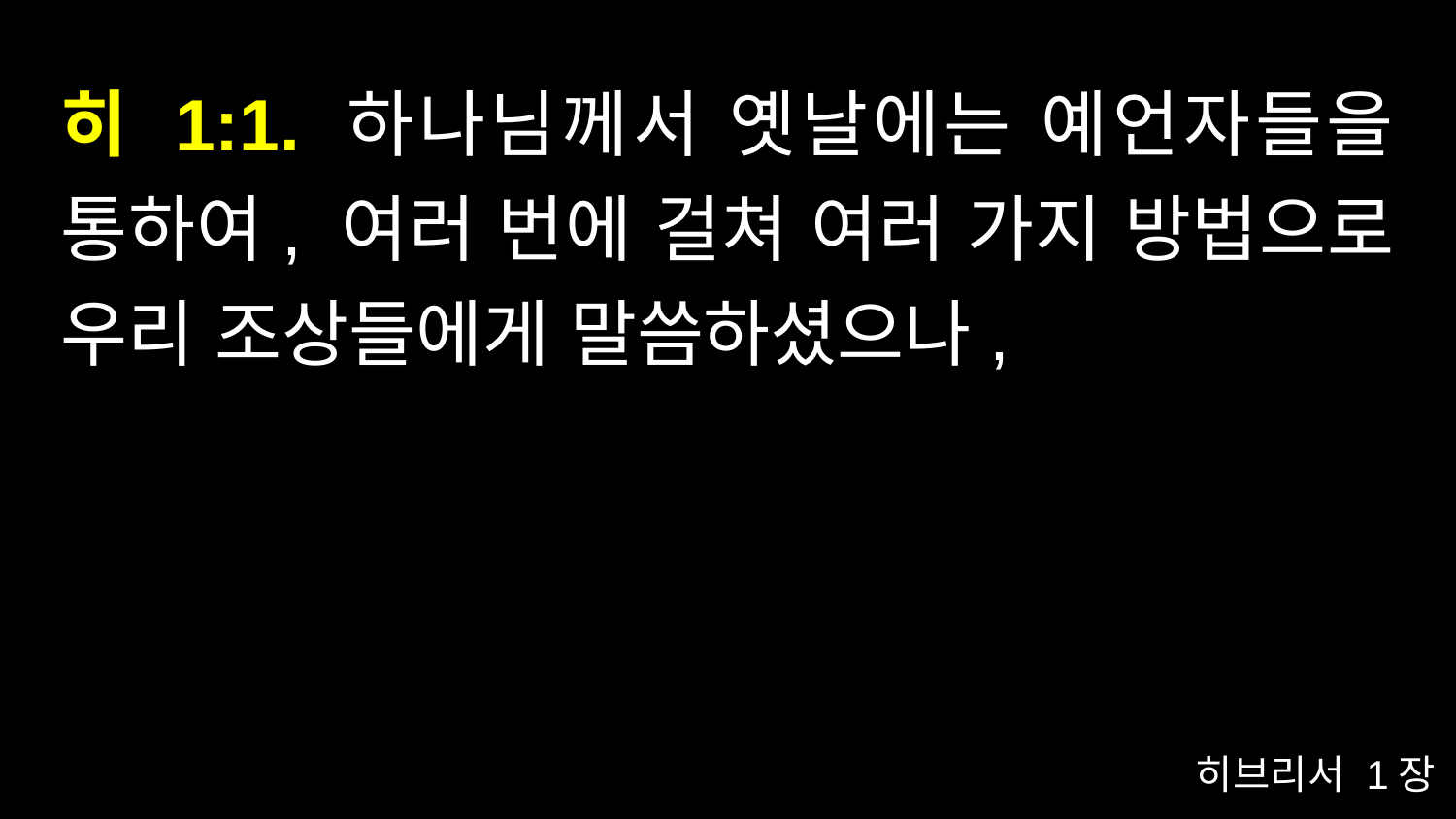

# 히 1:1. 하나님께서 옛날에는 예언자들을 통하여, 여러 번에 걸쳐 여러 가지 방법으로 우리 조상들에게 말씀하셨으나,
히브리서 1장